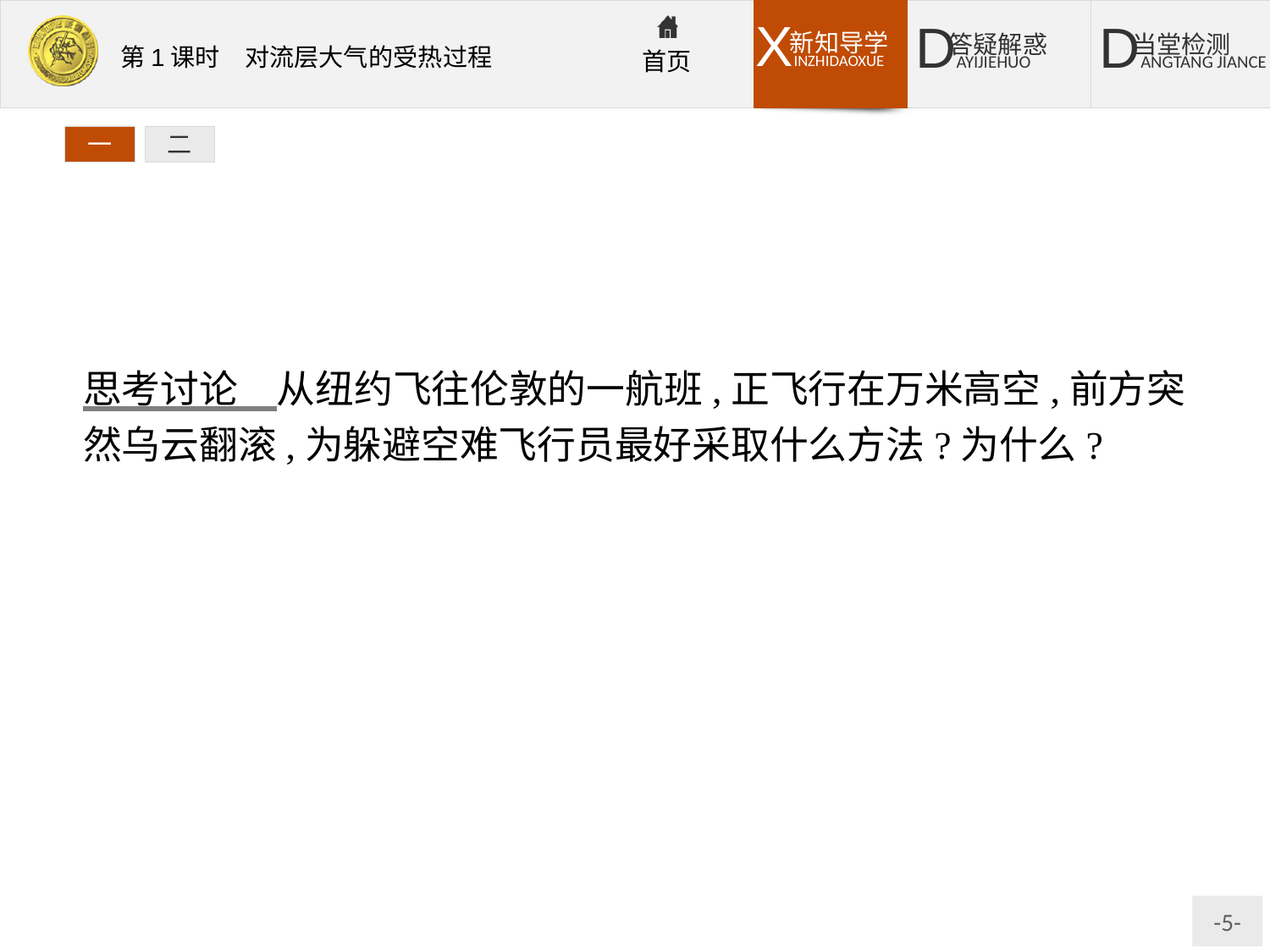

一
二
思考讨论　从纽约飞往伦敦的一航班,正飞行在万米高空,前方突然乌云翻滚,为躲避空难飞行员最好采取什么方法?为什么?
提示:从飞机的飞行高度和所遇到的现象可知,该飞机飞行在对流层顶部,为了躲避空难,应该迅速提升飞行高度进入到平流层中,因为平流层大气以水平运动为主,大气平稳,天气晴朗,利于航空飞行。